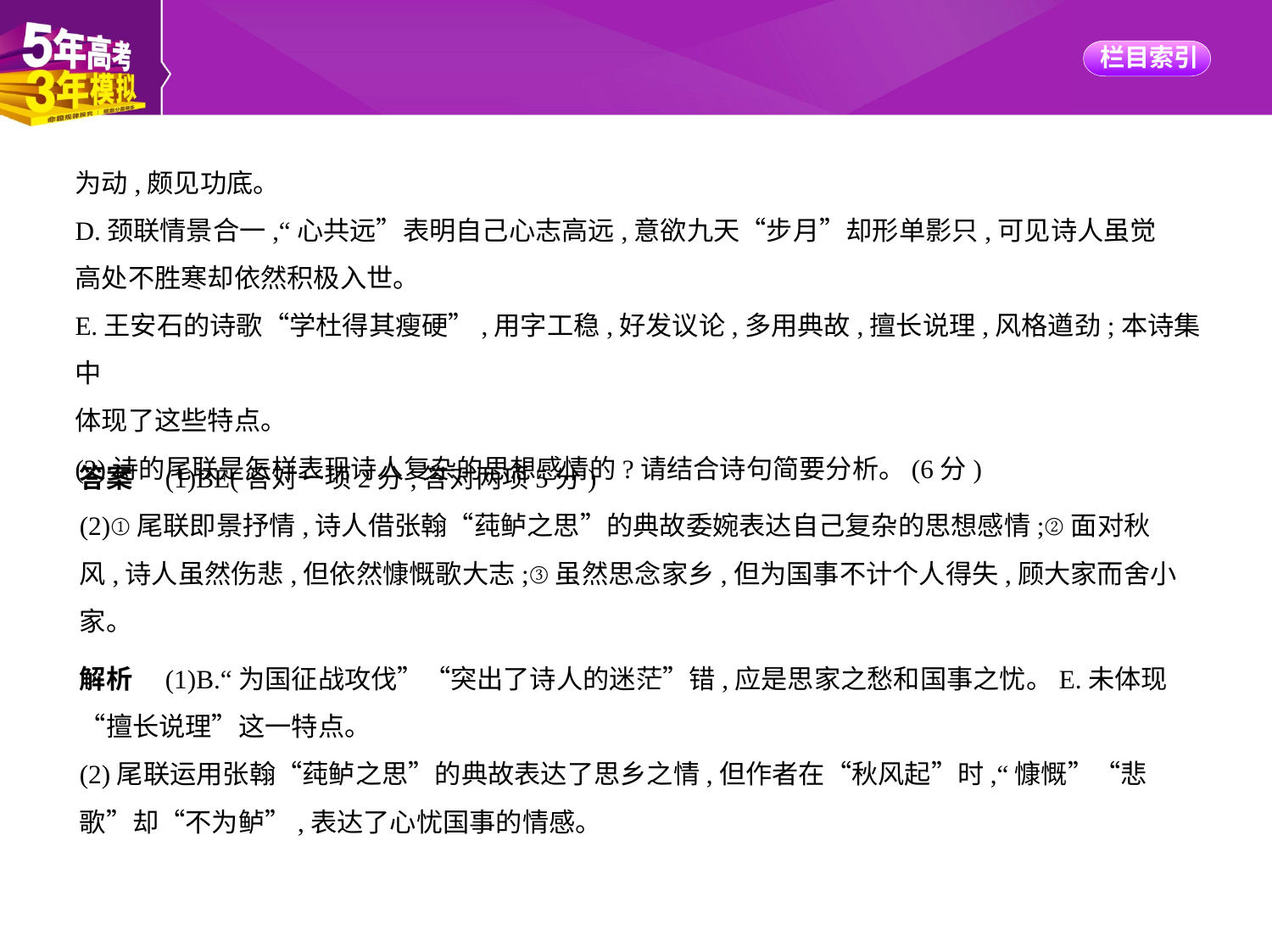

为动,颇见功底。
D.颈联情景合一,“心共远”表明自己心志高远,意欲九天“步月”却形单影只,可见诗人虽觉
高处不胜寒却依然积极入世。
E.王安石的诗歌“学杜得其瘦硬”,用字工稳,好发议论,多用典故,擅长说理,风格遒劲;本诗集中
体现了这些特点。
(2)诗的尾联是怎样表现诗人复杂的思想感情的?请结合诗句简要分析。(6分)
答案　(1)BE(答对一项2分,答对两项5分)
(2)①尾联即景抒情,诗人借张翰“莼鲈之思”的典故委婉表达自己复杂的思想感情;②面对秋
风,诗人虽然伤悲,但依然慷慨歌大志;③虽然思念家乡,但为国事不计个人得失,顾大家而舍小
家。
解析　(1)B.“为国征战攻伐”“突出了诗人的迷茫”错,应是思家之愁和国事之忧。E.未体现
“擅长说理”这一特点。
(2)尾联运用张翰“莼鲈之思”的典故表达了思乡之情,但作者在“秋风起”时,“慷慨”“悲
歌”却“不为鲈”,表达了心忧国事的情感。